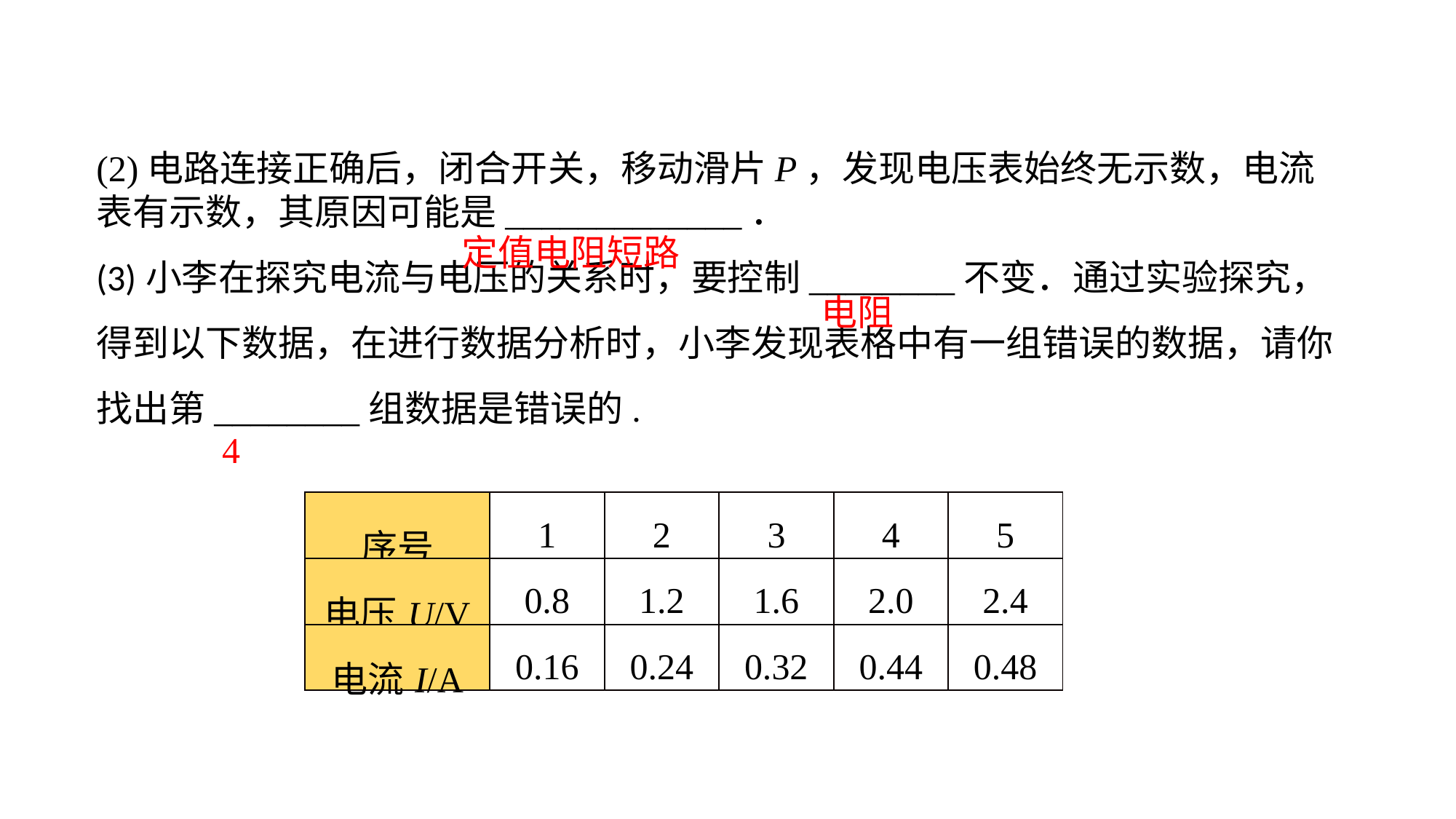

(2)电路连接正确后，闭合开关，移动滑片P，发现电压表始终无示数，电流表有示数，其原因可能是_____________．(3)小李在探究电流与电压的关系时，要控制________不变．通过实验探究，得到以下数据，在进行数据分析时，小李发现表格中有一组错误的数据，请你找出第________组数据是错误的.
定值电阻短路
电阻
4
| 序号 | 1 | 2 | 3 | 4 | 5 |
| --- | --- | --- | --- | --- | --- |
| 电压U/V | 0.8 | 1.2 | 1.6 | 2.0 | 2.4 |
| 电流I/A | 0.16 | 0.24 | 0.32 | 0.44 | 0.48 |